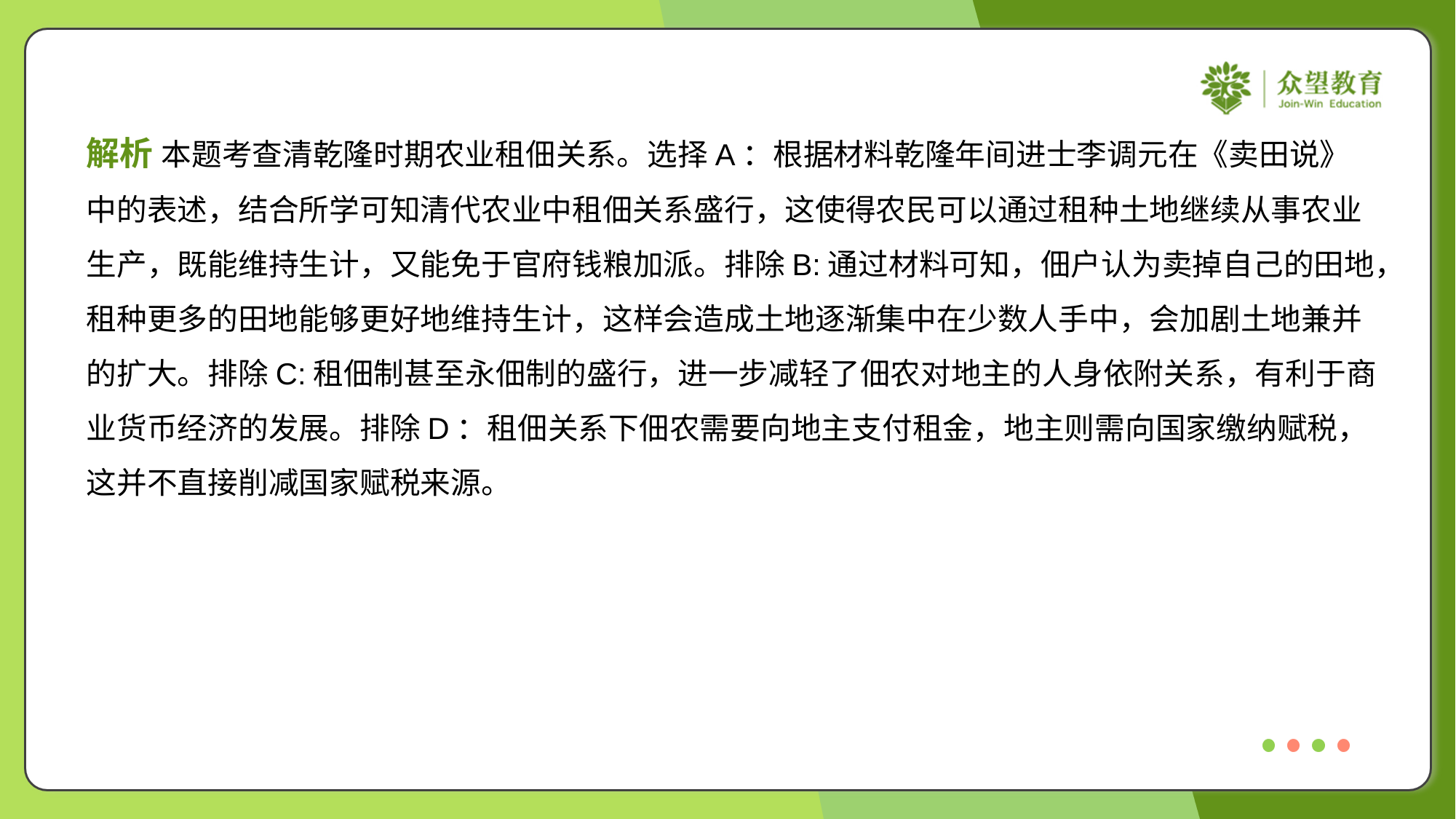

解析 本题考查清乾隆时期农业租佃关系。选择A：根据材料乾隆年间进士李调元在《卖田说》
中的表述，结合所学可知清代农业中租佃关系盛行，这使得农民可以通过租种土地继续从事农业
生产，既能维持生计，又能免于官府钱粮加派。排除B:通过材料可知，佃户认为卖掉自己的田地，
租种更多的田地能够更好地维持生计，这样会造成土地逐渐集中在少数人手中，会加剧土地兼并
的扩大。排除C:租佃制甚至永佃制的盛行，进一步减轻了佃农对地主的人身依附关系，有利于商
业货币经济的发展。排除D：租佃关系下佃农需要向地主支付租金，地主则需向国家缴纳赋税，
这并不直接削减国家赋税来源。